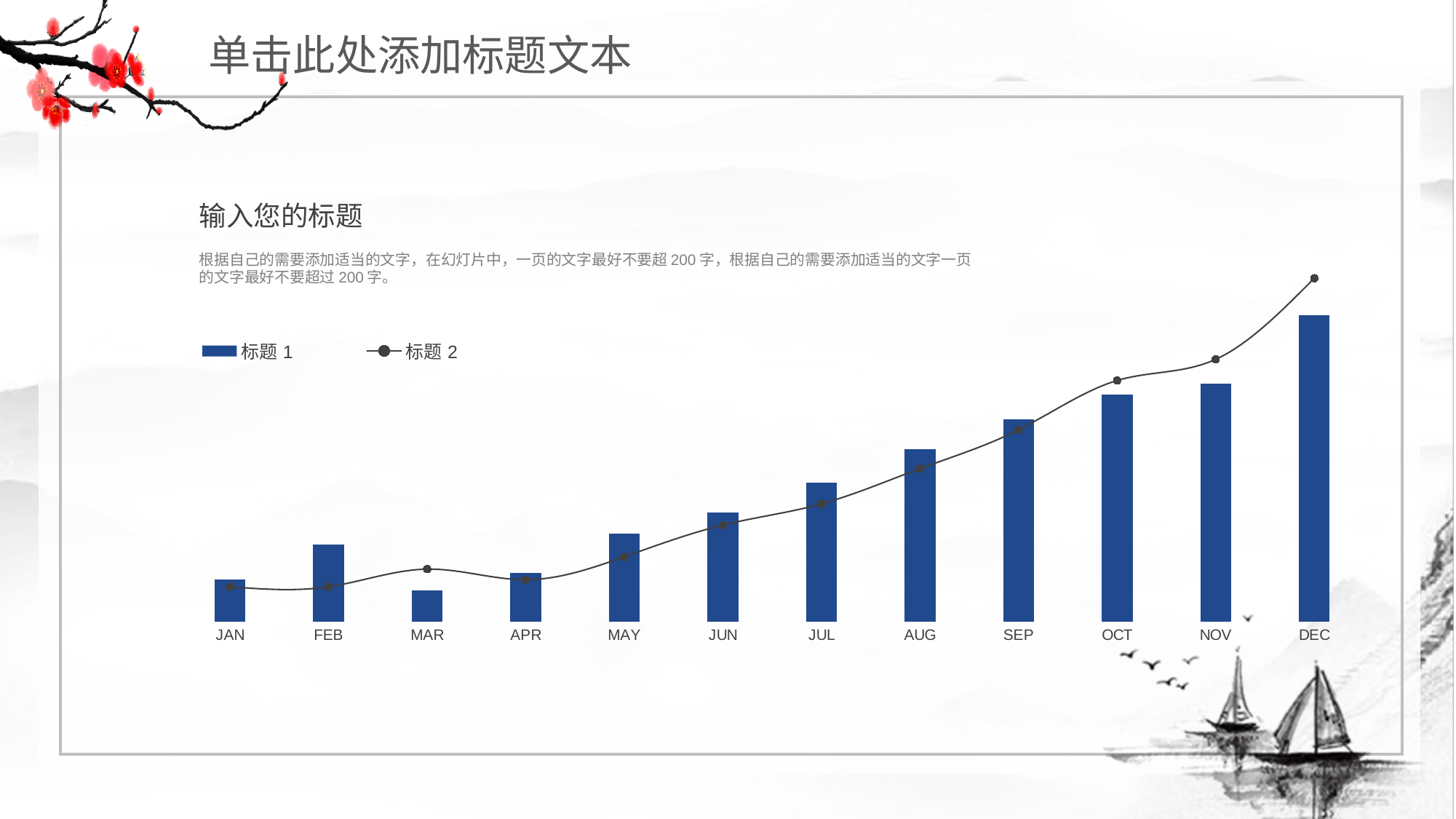

单击此处添加标题文本

### Chart

| Category | 标题1 | 标题2 |
|---|---|---|
| JAN | 2.4 | 2.0 |
| FEB | 4.4 | 2.0 |
| MAR | 1.8 | 3.0 |
| APR | 2.8 | 2.4 |
| MAY | 5.0 | 3.7 |
| JUN | 6.2 | 5.5 |
| JUL | 7.9 | 6.7 |
| AUG | 9.8 | 8.7 |
| SEP | 11.5 | 10.9 |
| OCT | 12.9 | 13.7 |
| NOV | 13.5 | 14.9 |
| DEC | 17.4 | 19.5 |
输入您的标题
根据自己的需要添加适当的文字，在幻灯片中，一页的文字最好不要超200字，根据自己的需要添加适当的文字一页的文字最好不要超过200字。
e7d195523061f1c0cef09ac28eaae964ec9988a5cce77c8b8C1E4685C6E6B40CD7615480512384A61EE159C6FE0045D14B61E85D0A95589D558B81FFC809322ACC20DC2254D928200A3EA0841B8B1814961BE795024DFDEF45878460D5EEC04B3DB4C246007153409DEDE37CA726A66AF19B77CE744E11CADCFB09B3408DEC1F688348922E38CCEE